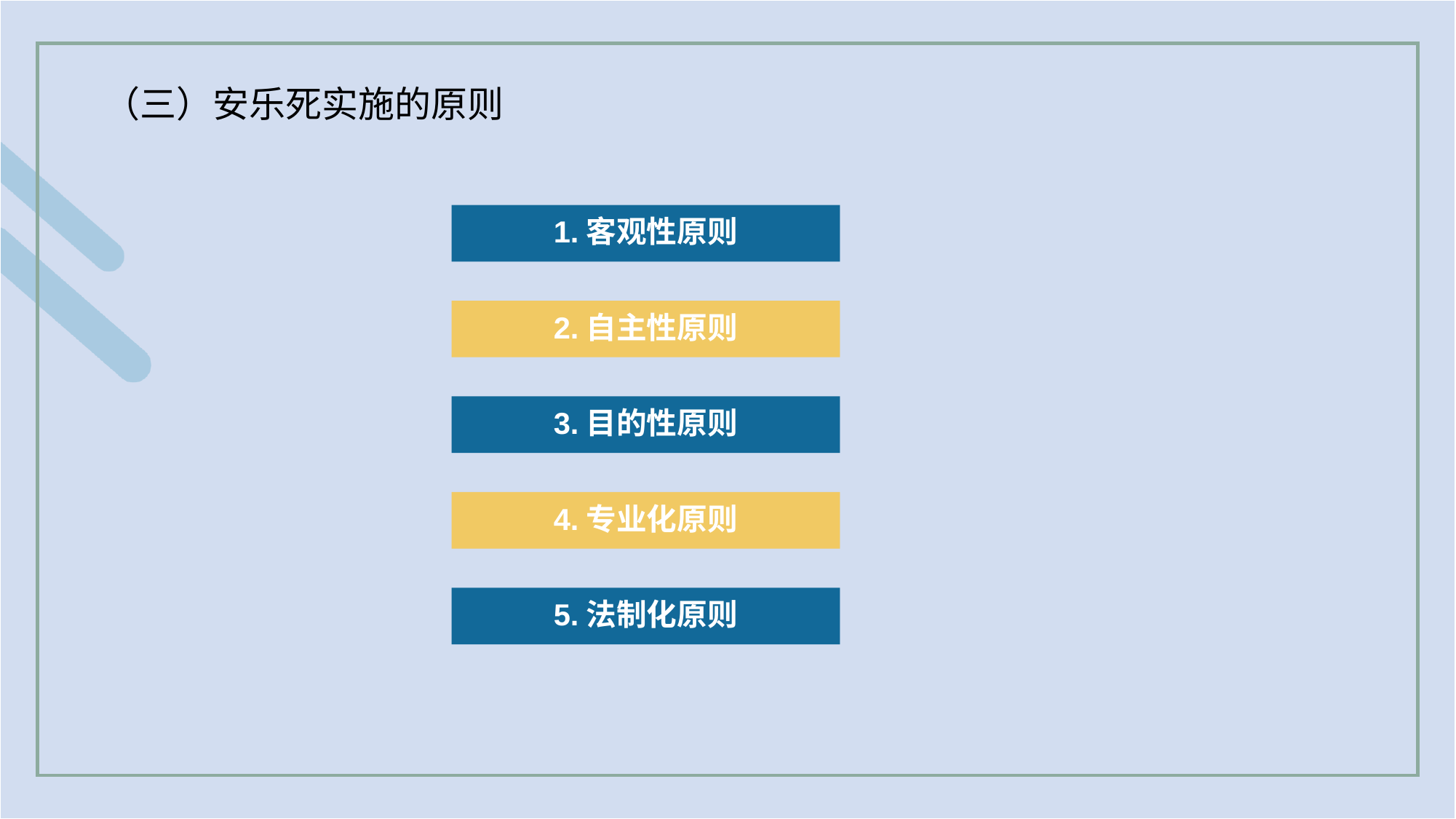

（三）安乐死实施的原则
1.客观性原则
2.自主性原则
3.目的性原则
4.专业化原则
5.法制化原则